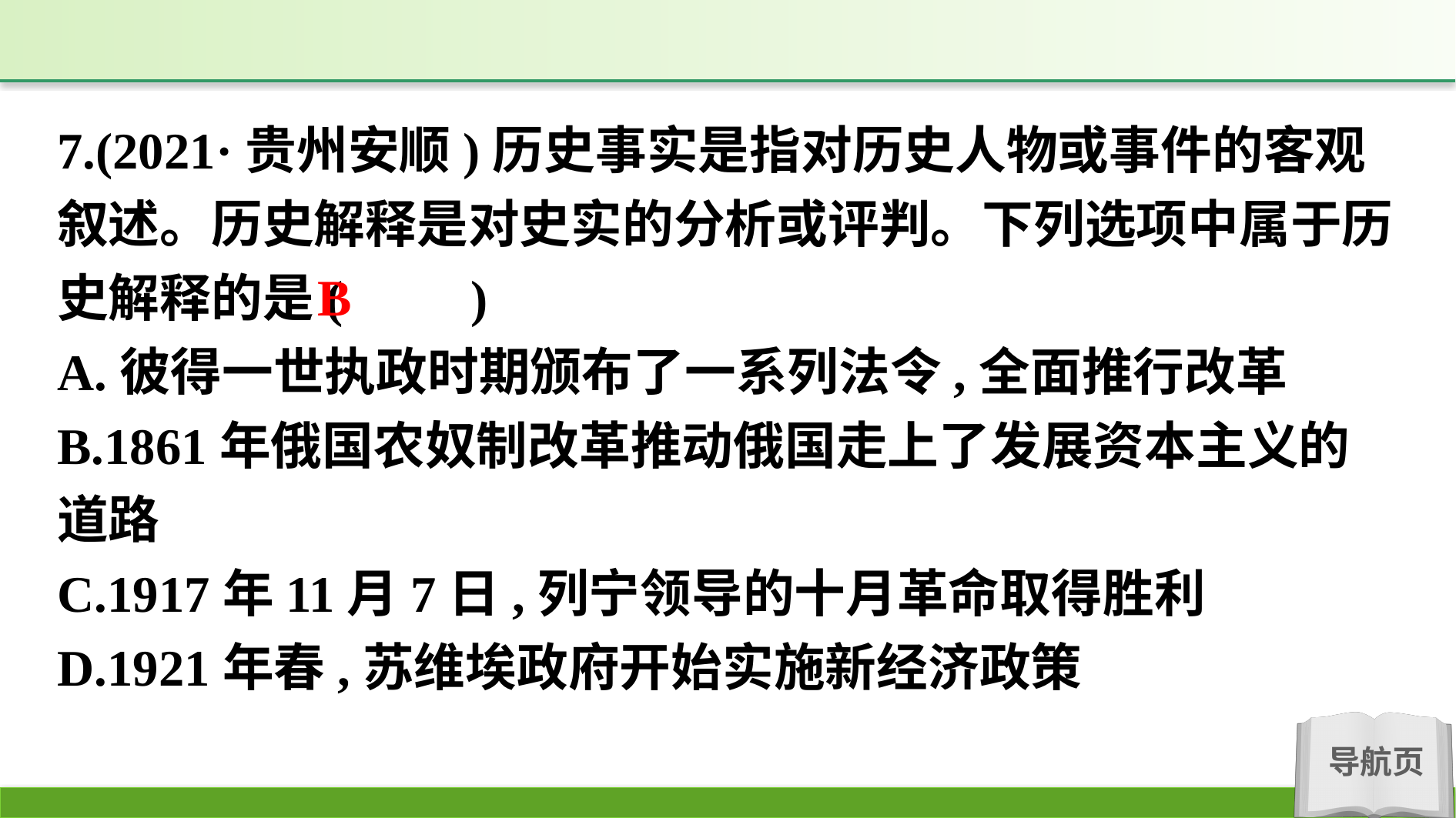

7.(2021·贵州安顺)历史事实是指对历史人物或事件的客观叙述。历史解释是对史实的分析或评判。下列选项中属于历史解释的是(　　)
A.彼得一世执政时期颁布了一系列法令,全面推行改革
B.1861年俄国农奴制改革推动俄国走上了发展资本主义的道路
C.1917年11月7日,列宁领导的十月革命取得胜利
D.1921年春,苏维埃政府开始实施新经济政策
B